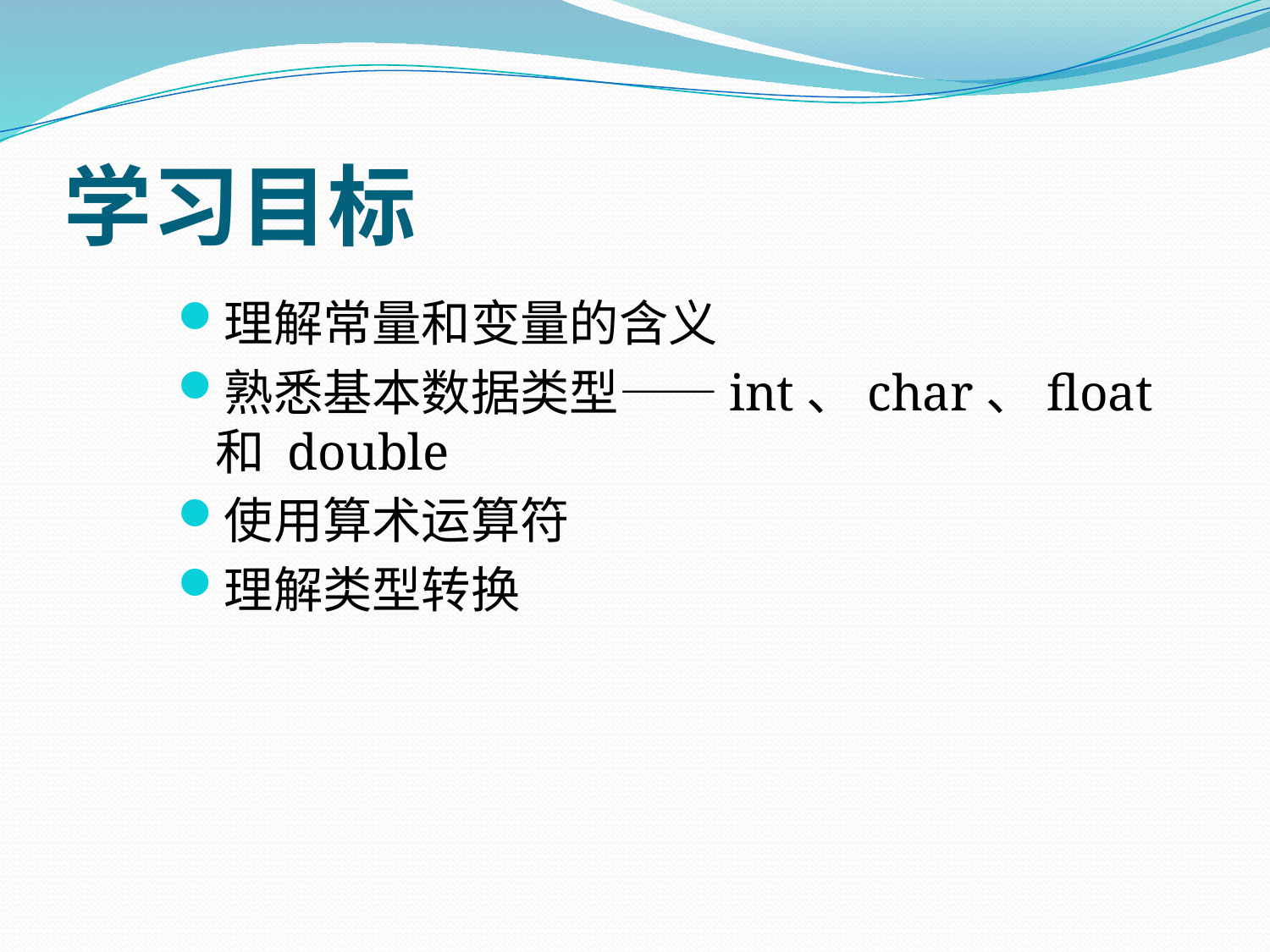

# 学习目标
理解常量和变量的含义
熟悉基本数据类型——int、char、float 和 double
使用算术运算符
理解类型转换